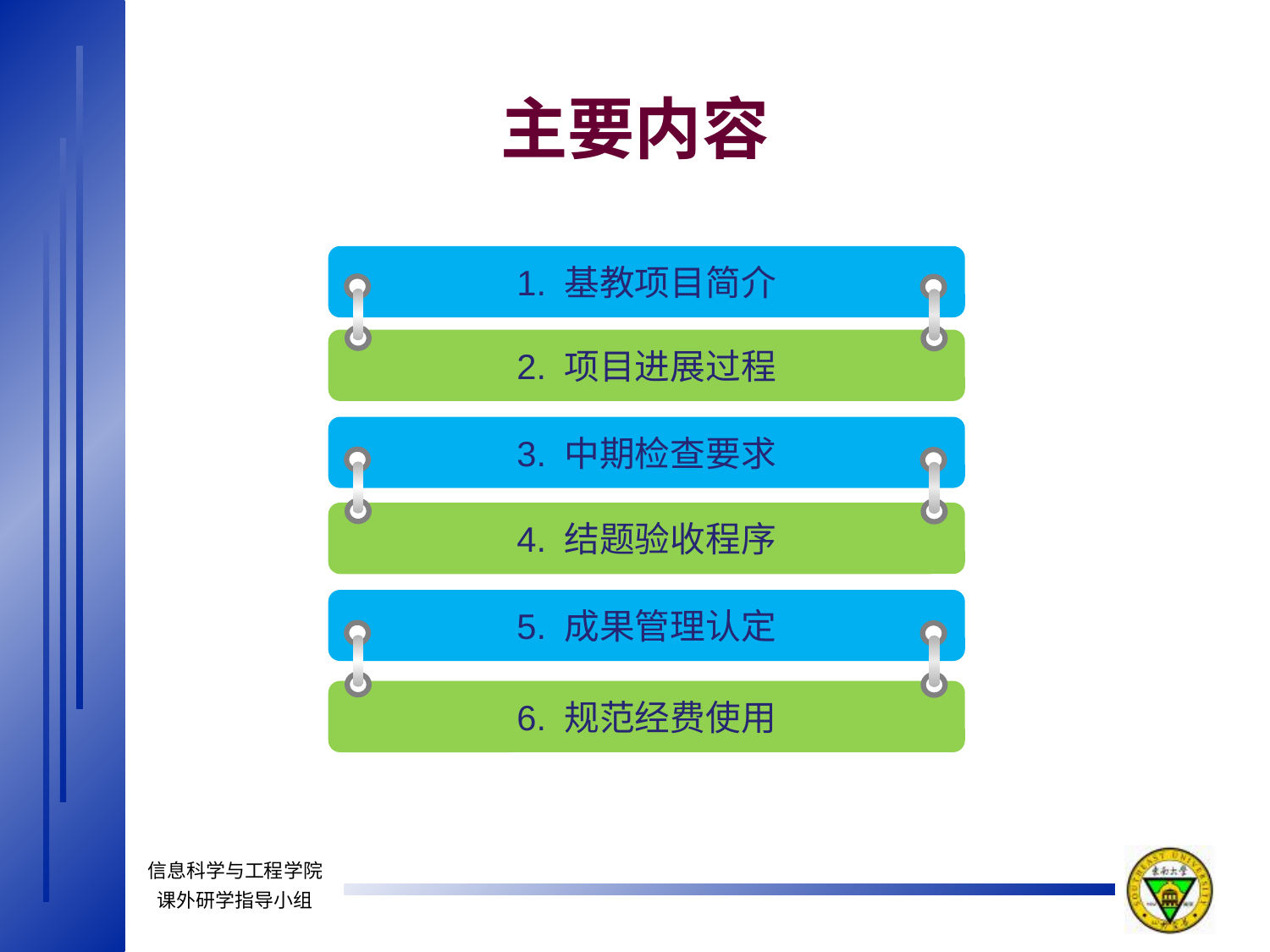

主要内容
1. 基教项目简介

2. 项目进展过程
3. 中期检查要求
4. 结题验收程序
5. 成果管理认定
6. 规范经费使用